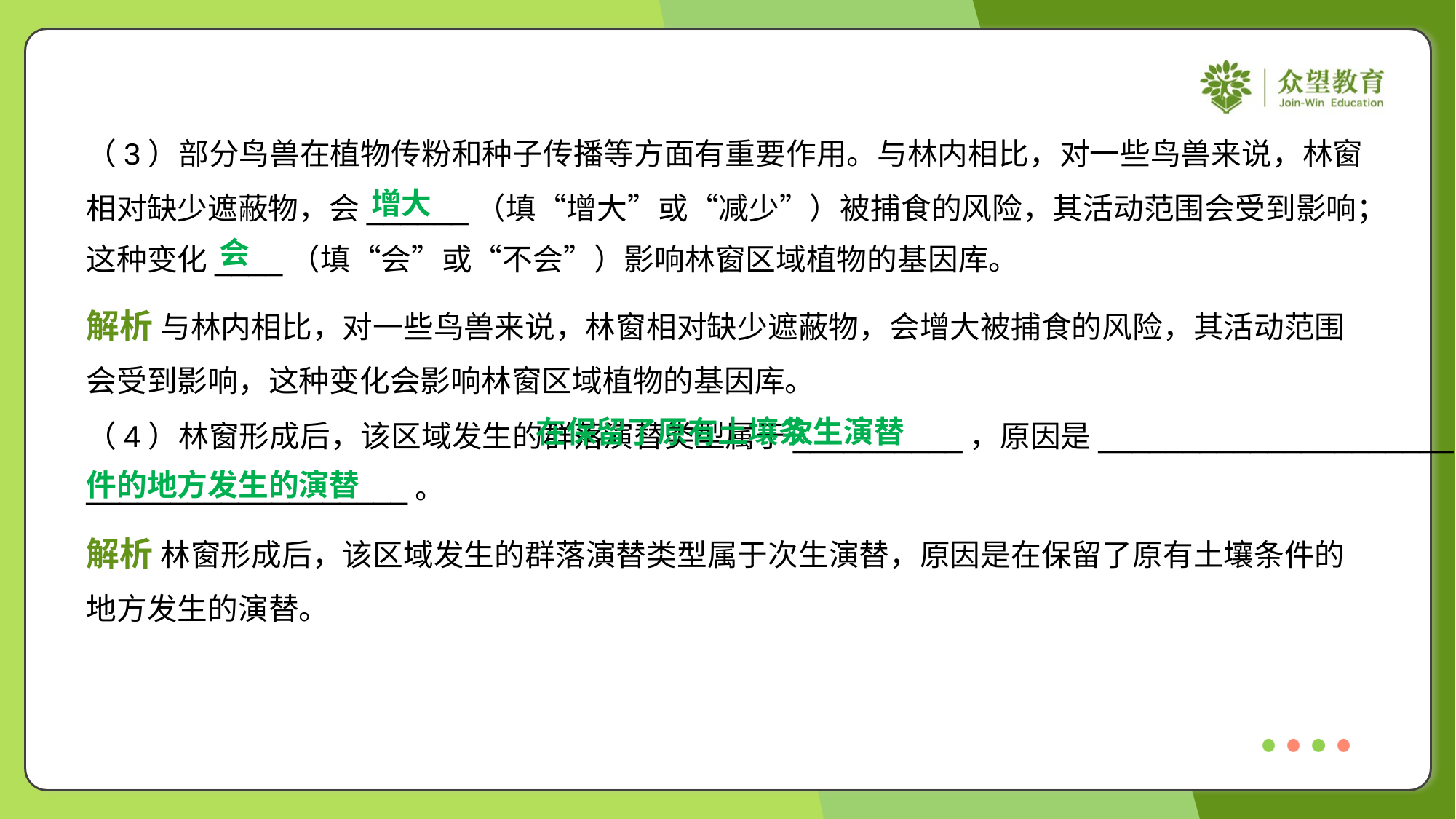

（3）部分鸟兽在植物传粉和种子传播等方面有重要作用。与林内相比，对一些鸟兽来说，林窗
相对缺少遮蔽物，会______（填“增大”或“减少”）被捕食的风险，其活动范围会受到影响；
这种变化____（填“会”或“不会”）影响林窗区域植物的基因库。
增大
会
解析 与林内相比，对一些鸟兽来说，林窗相对缺少遮蔽物，会增大被捕食的风险，其活动范围
会受到影响，这种变化会影响林窗区域植物的基因库。
                                                                在保留了原有土壤条
件的地方发生的演替
次生演替
（4）林窗形成后，该区域发生的群落演替类型属于__________，原因是_____________________
___________________。
解析 林窗形成后，该区域发生的群落演替类型属于次生演替，原因是在保留了原有土壤条件的
地方发生的演替。